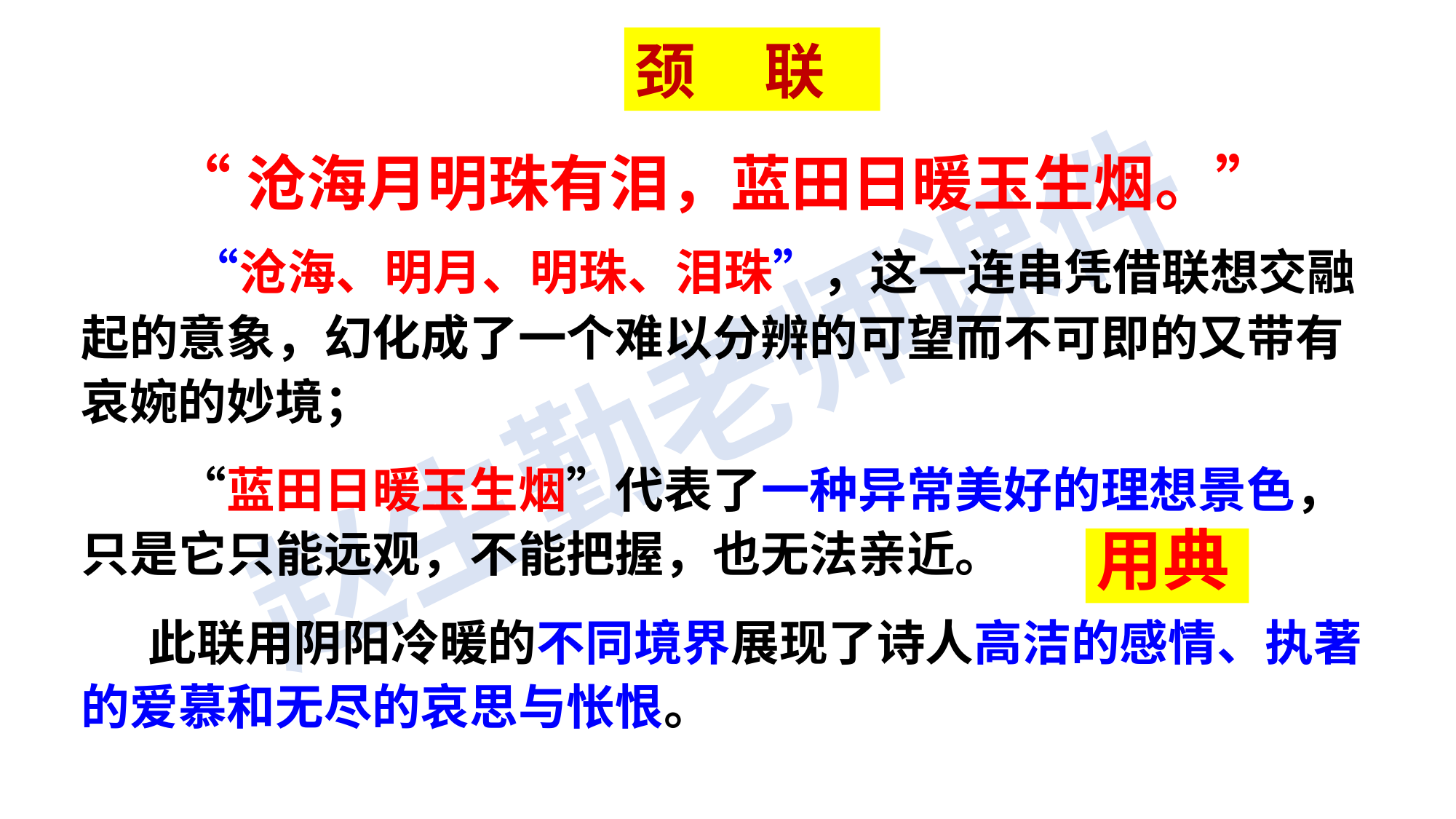

颈     联
“沧海月明珠有泪，蓝田日暖玉生烟。”
　　“沧海、明月、明珠、泪珠”，这一连串凭借联想交融起的意象，幻化成了一个难以分辨的可望而不可即的又带有哀婉的妙境；
　　“蓝田日暖玉生烟”代表了一种异常美好的理想景色，只是它只能远观，不能把握，也无法亲近。
     此联用阴阳冷暖的不同境界展现了诗人高洁的感情、执著的爱慕和无尽的哀思与怅恨。
用典